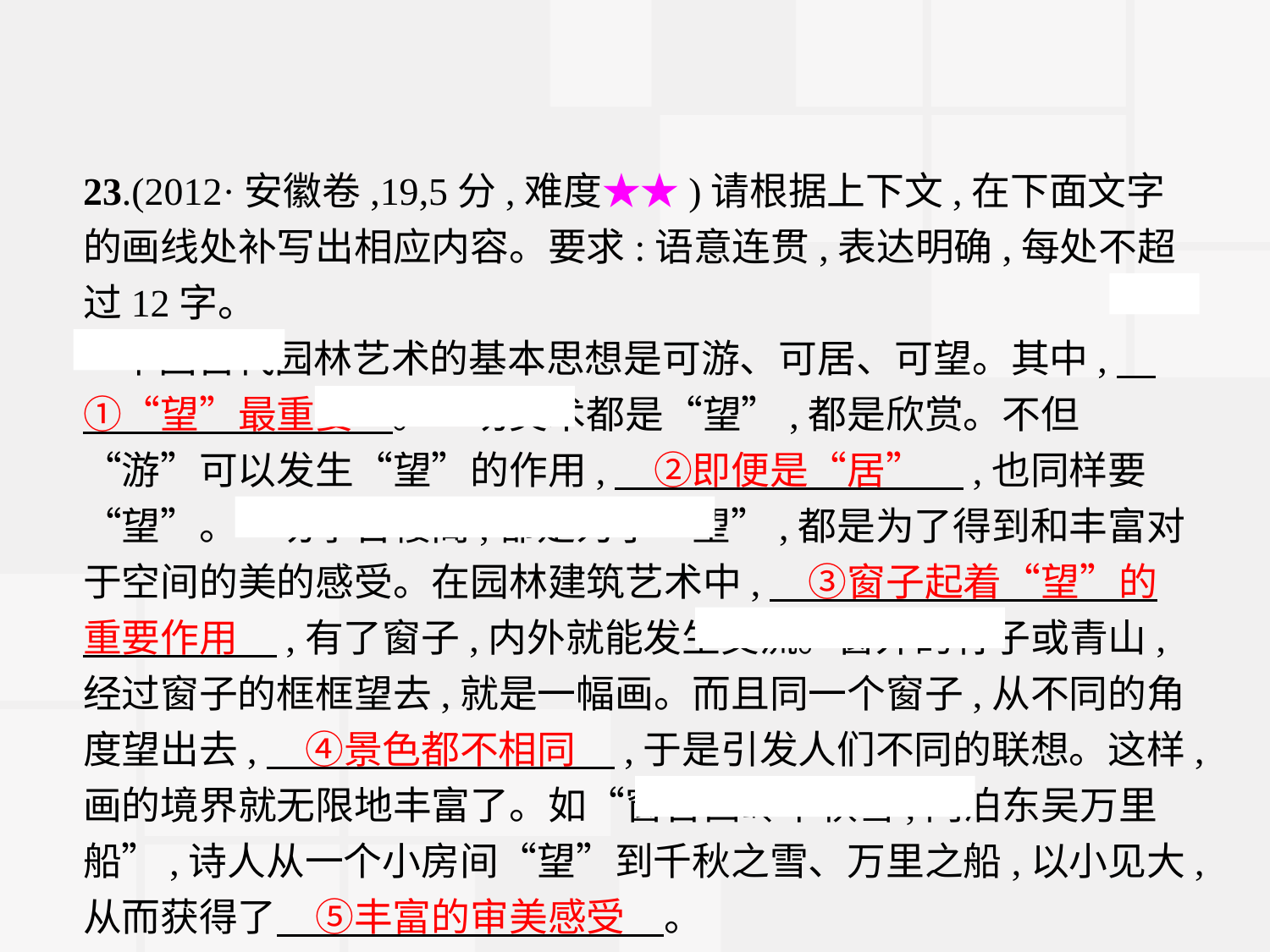

23.(2012·安徽卷,19,5分,难度★★)请根据上下文,在下面文字的画线处补写出相应内容。要求:语意连贯,表达明确,每处不超过12字。
中国古代园林艺术的基本思想是可游、可居、可望。其中,　①“望”最重要　。一切美术都是“望”,都是欣赏。不但“游”可以发生“望”的作用,　②即便是“居”　,也同样要“望”。一切亭台楼阁,都是为了“望”,都是为了得到和丰富对于空间的美的感受。在园林建筑艺术中,　③窗子起着“望”的重要作用　,有了窗子,内外就能发生交流。窗外的竹子或青山,经过窗子的框框望去,就是一幅画。而且同一个窗子,从不同的角度望出去,　④景色都不相同　,于是引发人们不同的联想。这样,画的境界就无限地丰富了。如“窗含西岭千秋雪,门泊东吴万里船”,诗人从一个小房间“望”到千秋之雪、万里之船,以小见大,从而获得了　⑤丰富的审美感受　。